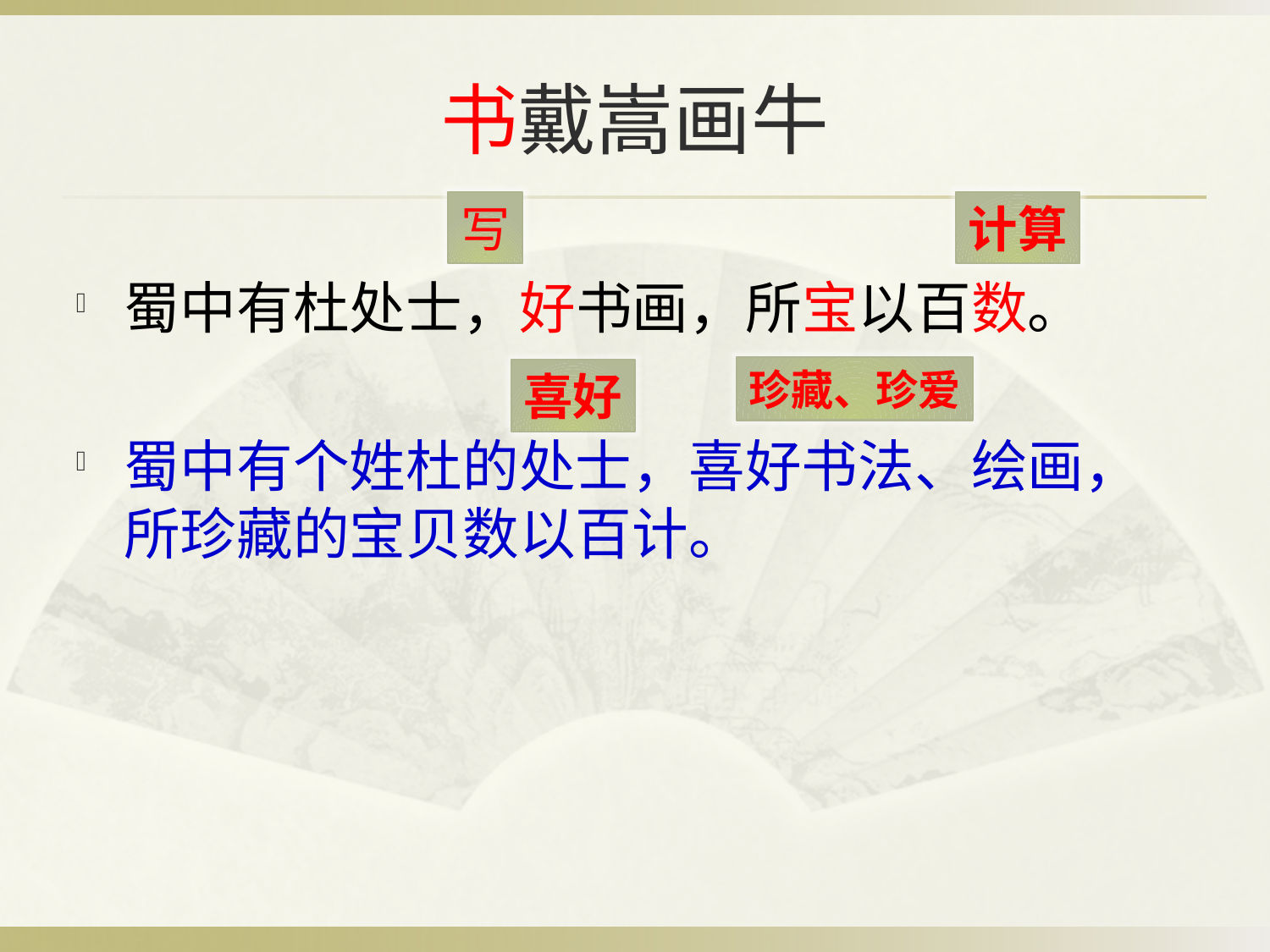

# 书戴嵩画牛
计算
写
蜀中有杜处士，好书画，所宝以百数。

蜀中有个姓杜的处士，喜好书法、绘画，所珍藏的宝贝数以百计。

珍藏、珍爱
喜好